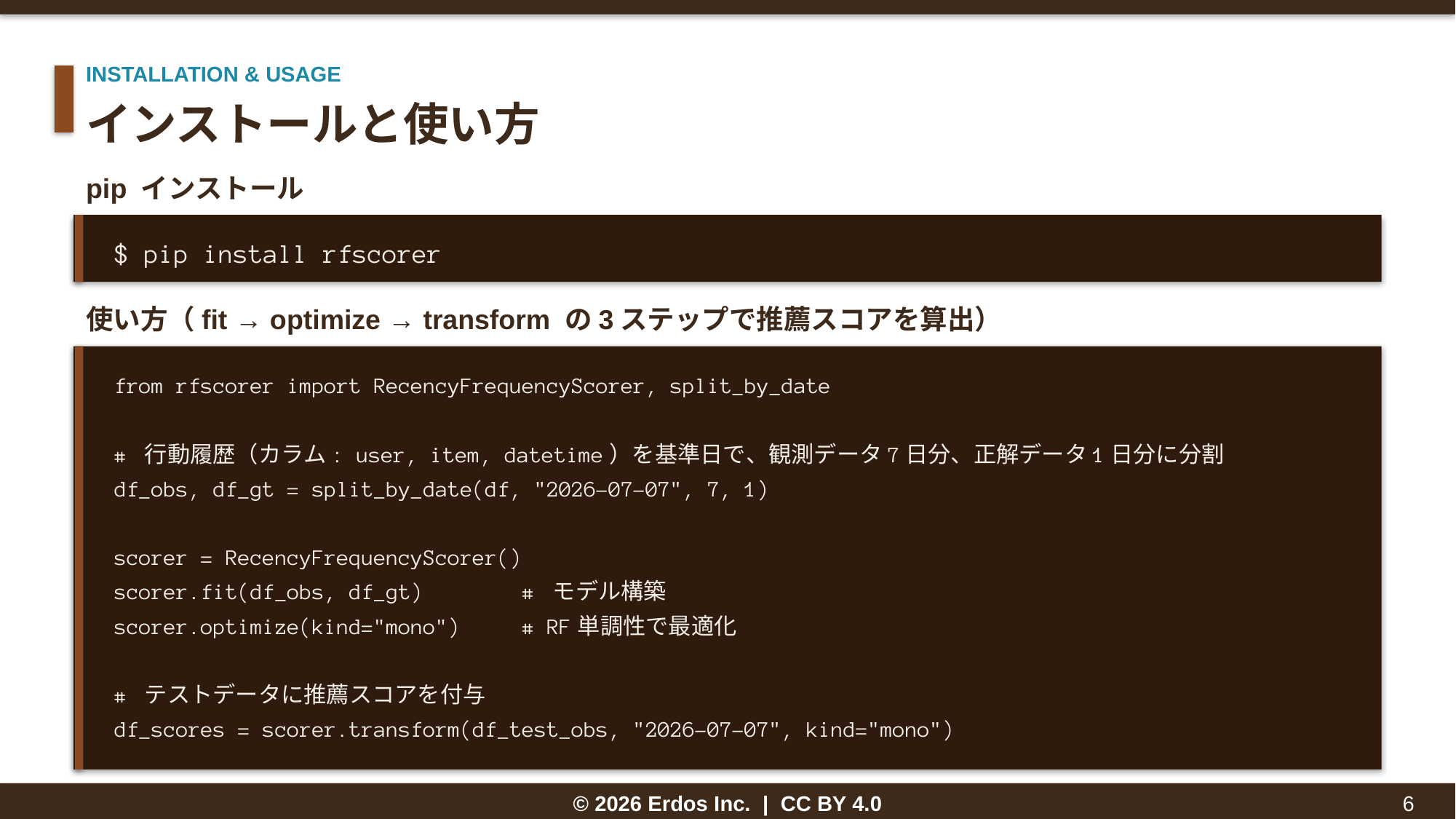

INSTALLATION & USAGE
インストールと使い方

pip インストール

$ pip install rfscorer
使い方（fit → optimize → transform の3ステップで推薦スコアを算出）

from rfscorer import RecencyFrequencyScorer, split_by_date

# 行動履歴（カラム: user, item, datetime）を基準日で、観測データ7日分、正解データ1日分に分割
df_obs, df_gt = split_by_date(df, "2026-07-07", 7, 1)

scorer = RecencyFrequencyScorer()
scorer.fit(df_obs, df_gt)        # モデル構築
scorer.optimize(kind="mono")     # RF単調性で最適化

# テストデータに推薦スコアを付与
df_scores = scorer.transform(df_test_obs, "2026-07-07", kind="mono")

© 2026 Erdos Inc.  |  CC BY 4.0
6